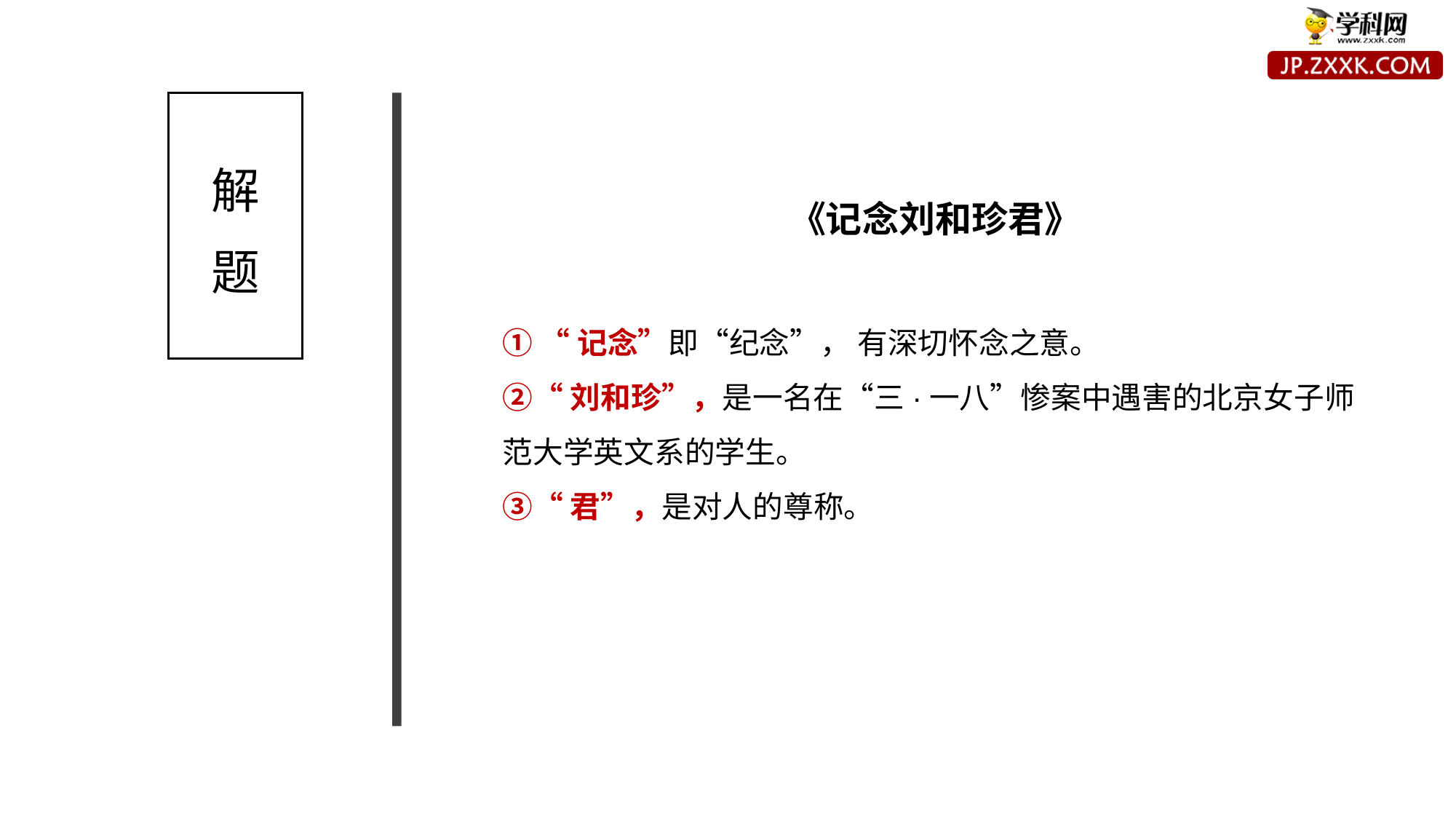

解题
《记念刘和珍君》

① “记念”即“纪念”， 有深切怀念之意。
②“刘和珍”，是一名在“三·一八”惨案中遇害的北京女子师范大学英文系的学生。
③“君”，是对人的尊称。